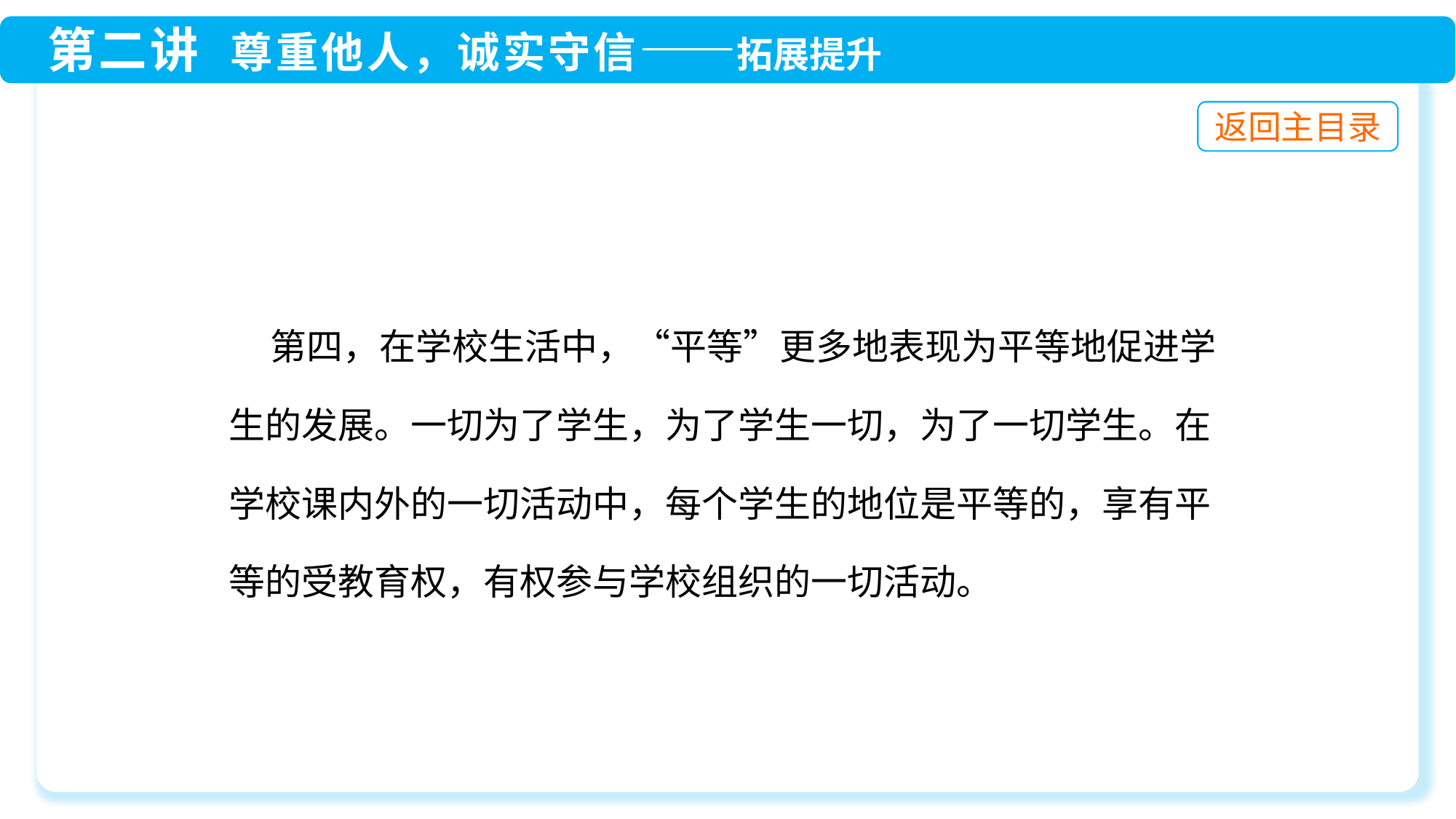

第四，在学校生活中，“平等”更多地表现为平等地促进学生的发展。一切为了学生，为了学生一切，为了一切学生。在学校课内外的一切活动中，每个学生的地位是平等的，享有平等的受教育权，有权参与学校组织的一切活动。